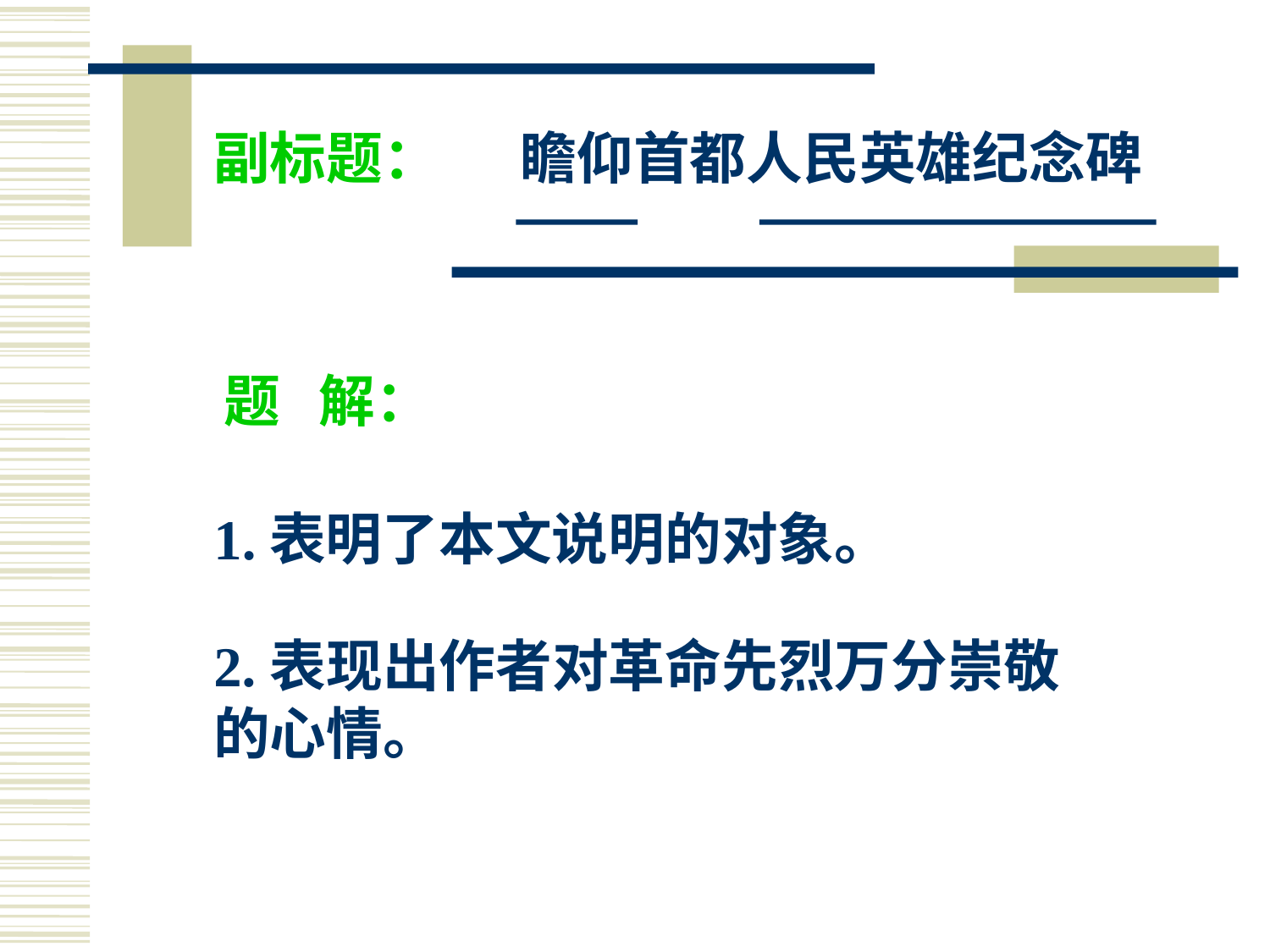

副标题：
瞻仰首都人民英雄纪念碑

题   解：
1.表明了本文说明的对象。
2.表现出作者对革命先烈万分崇敬的心情。